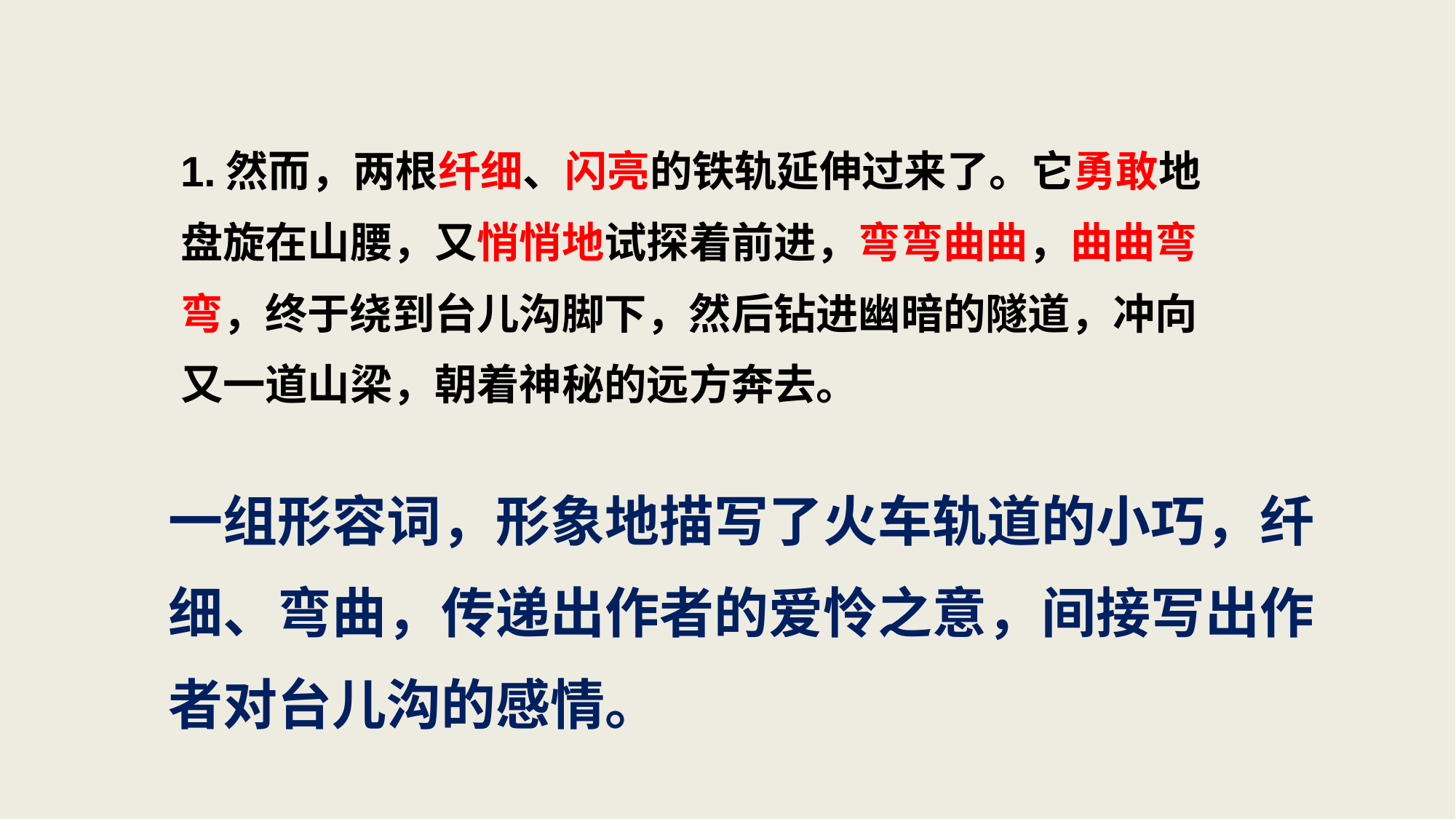

1.然而，两根纤细、闪亮的铁轨延伸过来了。它勇敢地盘旋在山腰，又悄悄地试探着前进，弯弯曲曲，曲曲弯弯，终于绕到台儿沟脚下，然后钻进幽暗的隧道，冲向又一道山梁，朝着神秘的远方奔去。
一组形容词，形象地描写了火车轨道的小巧，纤细、弯曲，传递出作者的爱怜之意，间接写出作者对台儿沟的感情。